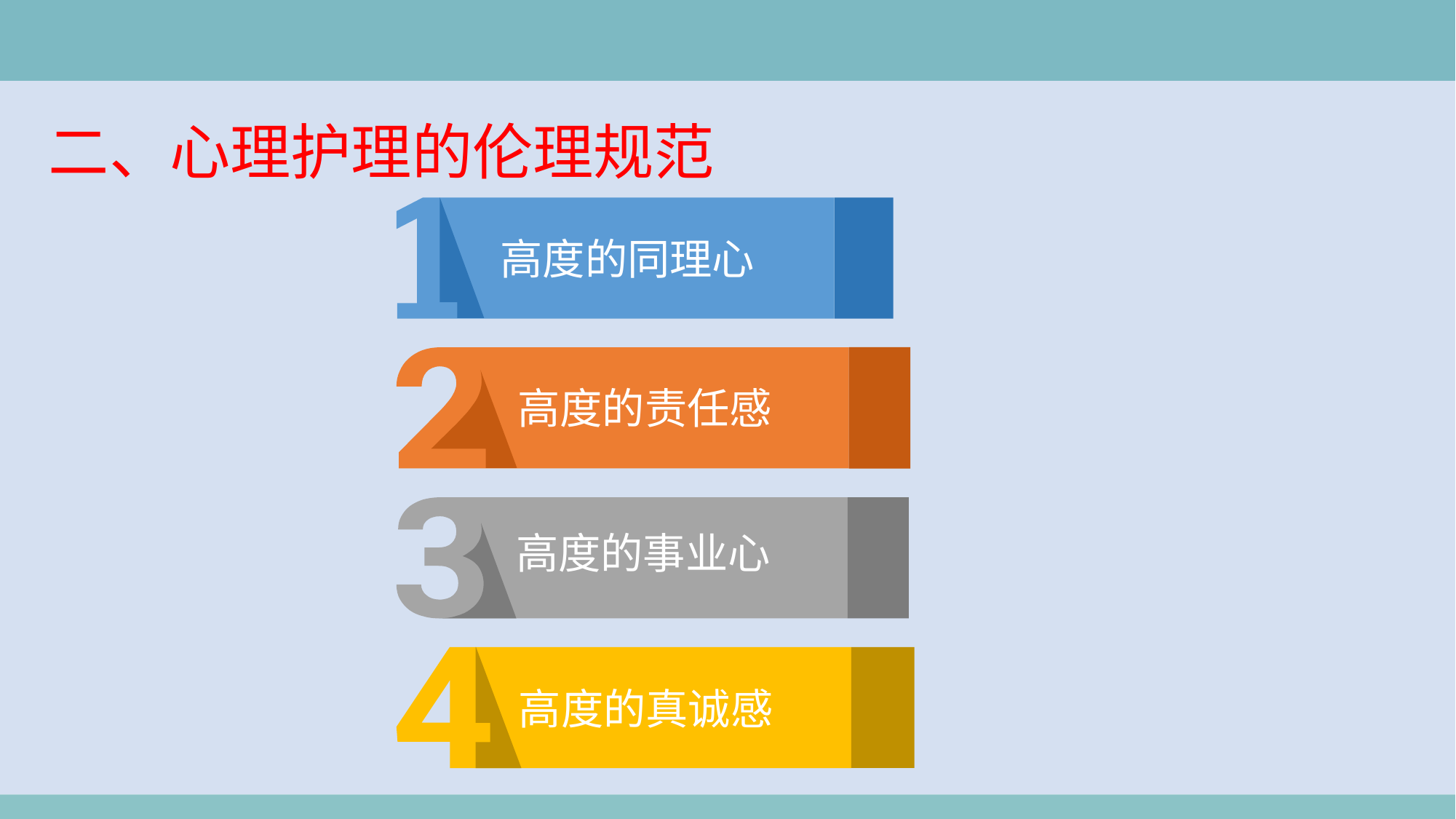

二、心理护理的伦理规范

高度的同理心

高度的责任感

高度的事业心

高度的真诚感